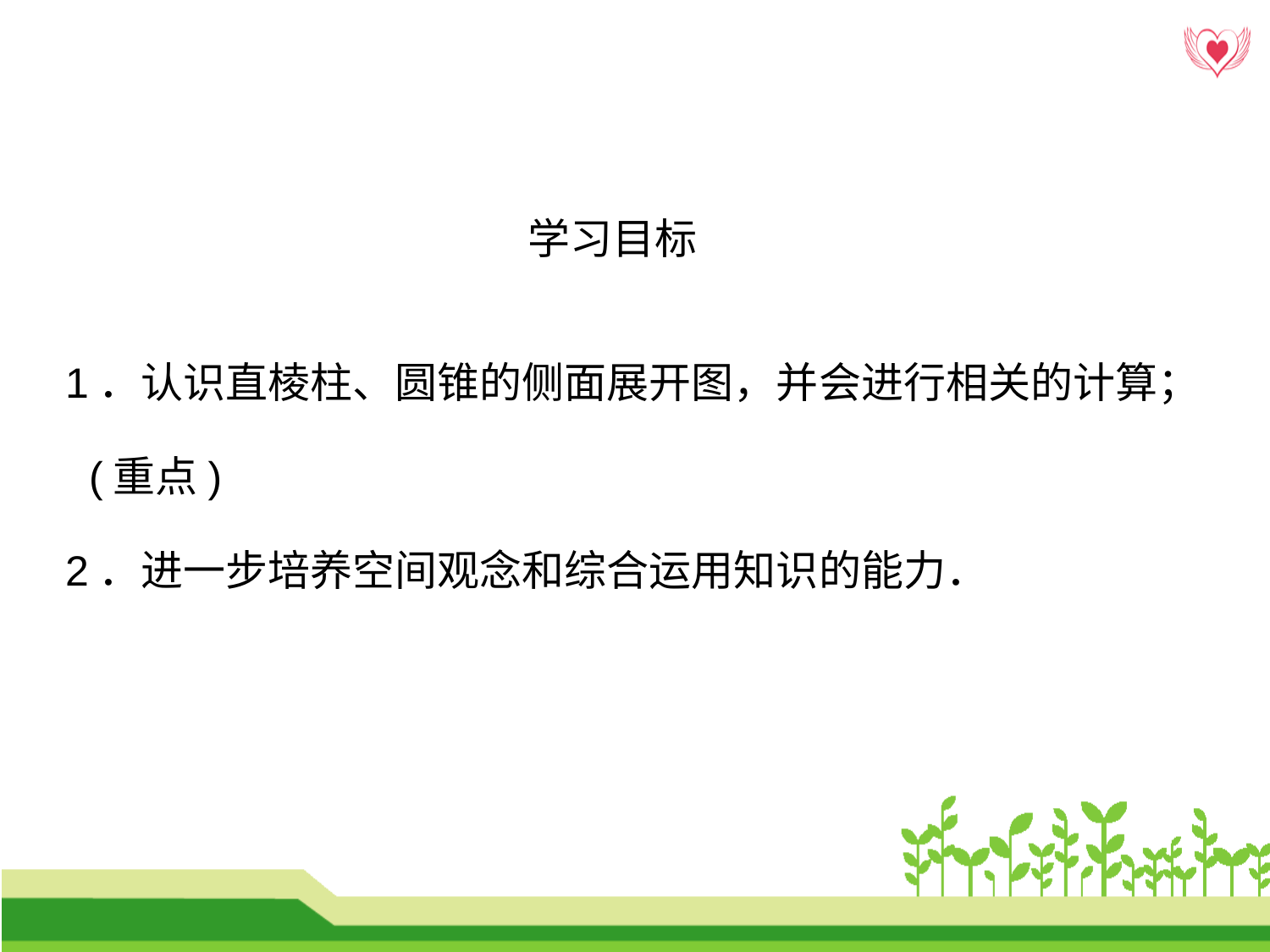

学习目标
1．认识直棱柱、圆锥的侧面展开图，并会进行相关的计算；
  (重点)
2．进一步培养空间观念和综合运用知识的能力．